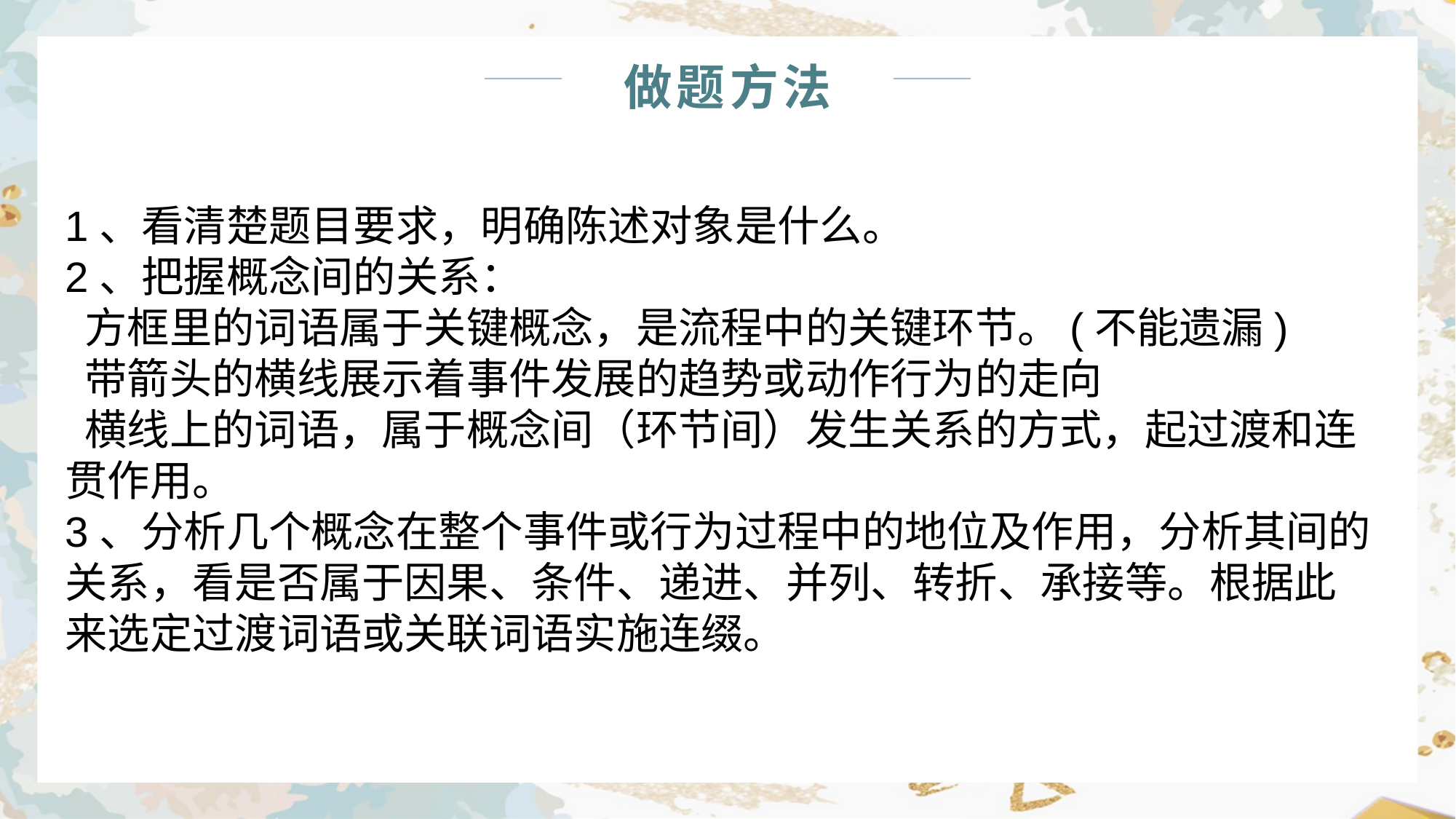

做题方法
1、看清楚题目要求，明确陈述对象是什么。
2、把握概念间的关系：
 方框里的词语属于关键概念，是流程中的关键环节。(不能遗漏)
 带箭头的横线展示着事件发展的趋势或动作行为的走向
 横线上的词语，属于概念间（环节间）发生关系的方式，起过渡和连贯作用。
3、分析几个概念在整个事件或行为过程中的地位及作用，分析其间的关系，看是否属于因果、条件、递进、并列、转折、承接等。根据此来选定过渡词语或关联词语实施连缀。